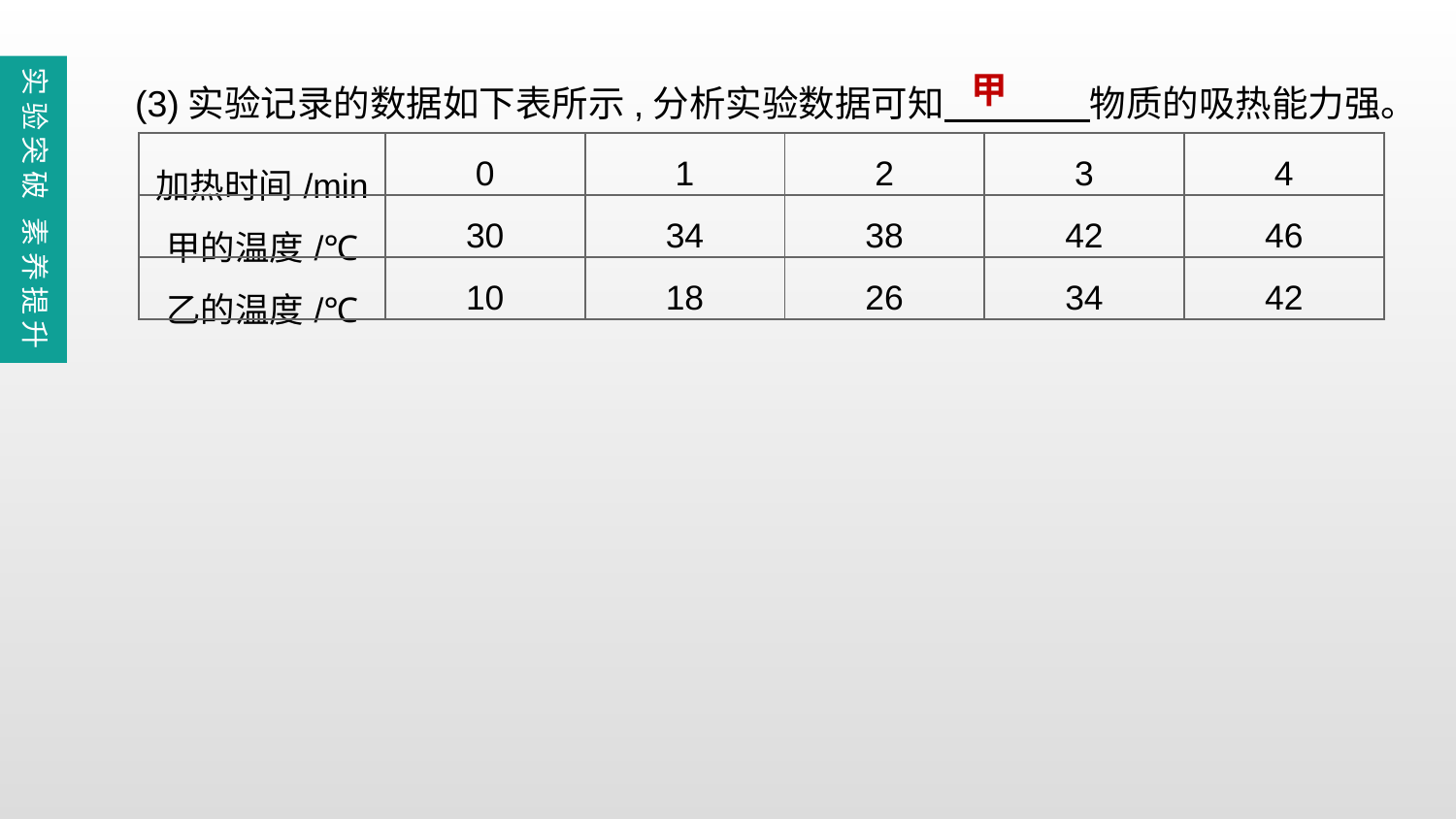

(3)实验记录的数据如下表所示,分析实验数据可知　　　　物质的吸热能力强。

实验突破 素养提升
甲
| 加热时间/min | 0 | 1 | 2 | 3 | 4 |
| --- | --- | --- | --- | --- | --- |
| 甲的温度/℃ | 30 | 34 | 38 | 42 | 46 |
| 乙的温度/℃ | 10 | 18 | 26 | 34 | 42 |